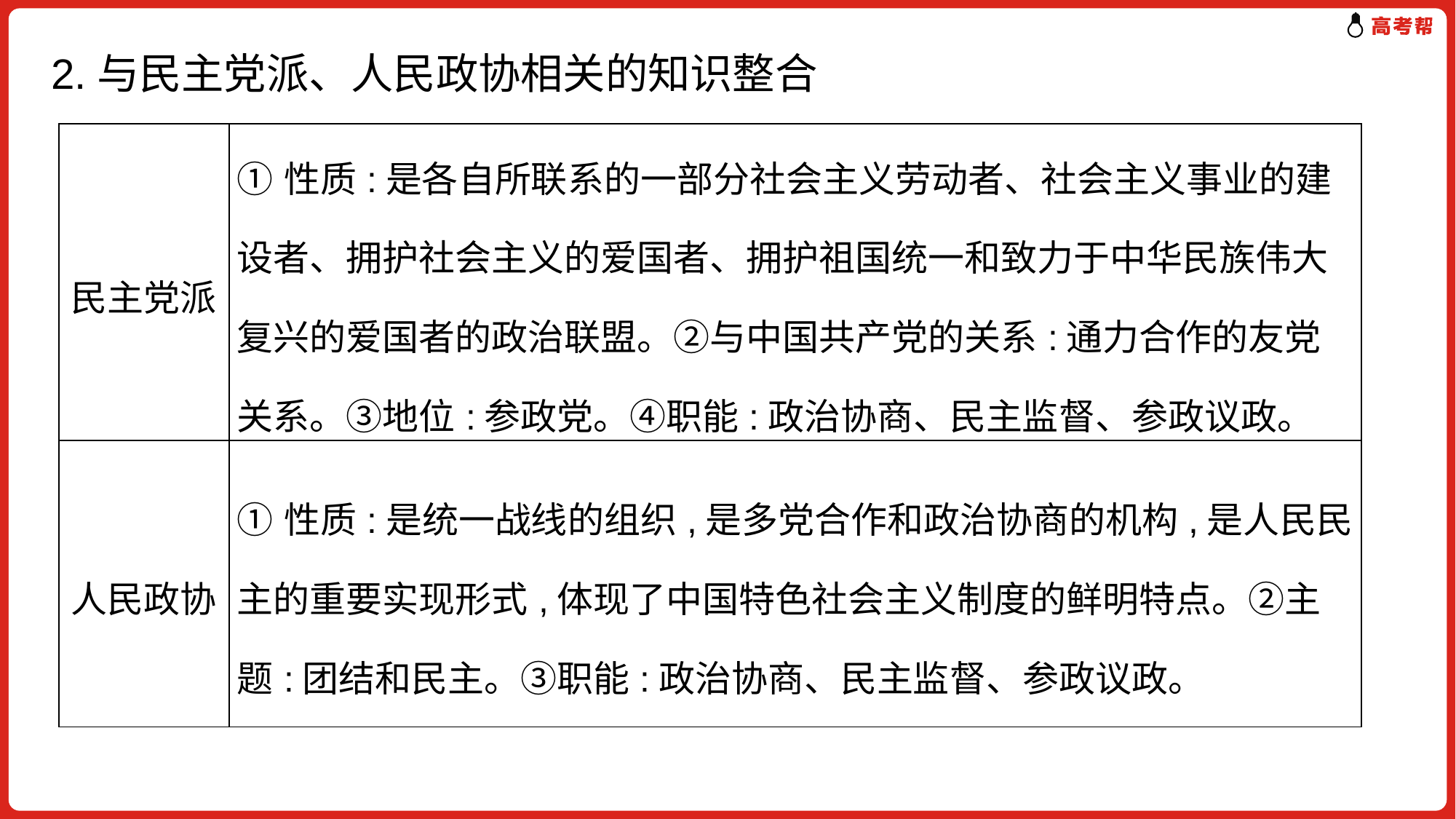

# 2.与民主党派、人民政协相关的知识整合
| 民主党派 | ①性质:是各自所联系的一部分社会主义劳动者、社会主义事业的建设者、拥护社会主义的爱国者、拥护祖国统一和致力于中华民族伟大复兴的爱国者的政治联盟。②与中国共产党的关系:通力合作的友党关系。③地位:参政党。④职能:政治协商、民主监督、参政议政。 |
| --- | --- |
| 人民政协 | ①性质:是统一战线的组织,是多党合作和政治协商的机构,是人民民主的重要实现形式,体现了中国特色社会主义制度的鲜明特点。②主题:团结和民主。③职能:政治协商、民主监督、参政议政。 |